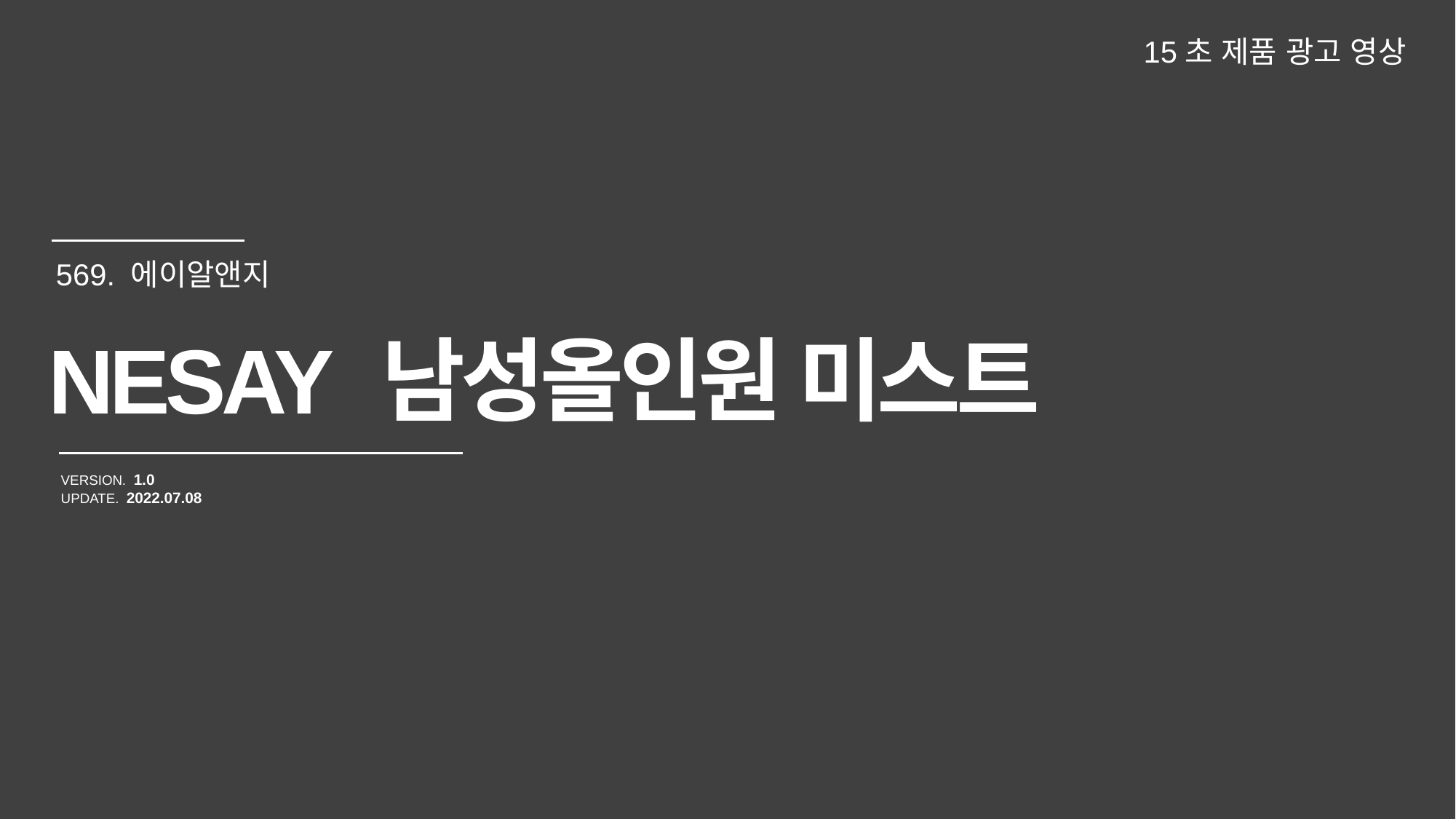

15초 제품 광고 영상
NESAY 남성올인원 미스트
VERSION.  1.0
UPDATE.  2022.07.08

569. 에이알앤지